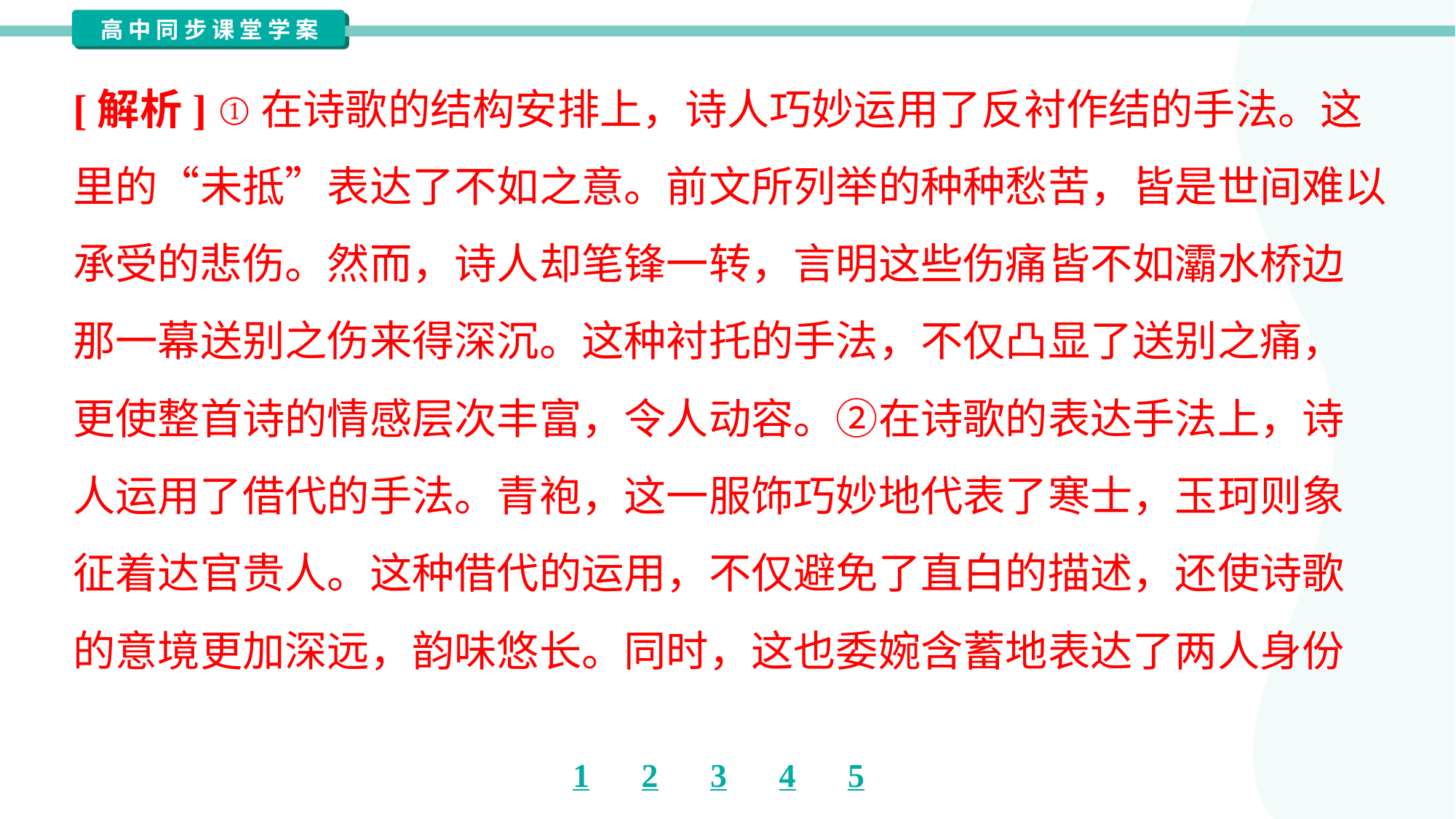

[解析] ①在诗歌的结构安排上，诗人巧妙运用了反衬作结的手法。这
里的“未抵”表达了不如之意。前文所列举的种种愁苦，皆是世间难以
承受的悲伤。然而，诗人却笔锋一转，言明这些伤痛皆不如灞水桥边
那一幕送别之伤来得深沉。这种衬托的手法，不仅凸显了送别之痛，
更使整首诗的情感层次丰富，令人动容。②在诗歌的表达手法上，诗
人运用了借代的手法。青袍，这一服饰巧妙地代表了寒士，玉珂则象
征着达官贵人。这种借代的运用，不仅避免了直白的描述，还使诗歌
的意境更加深远，韵味悠长。同时，这也委婉含蓄地表达了两人身份